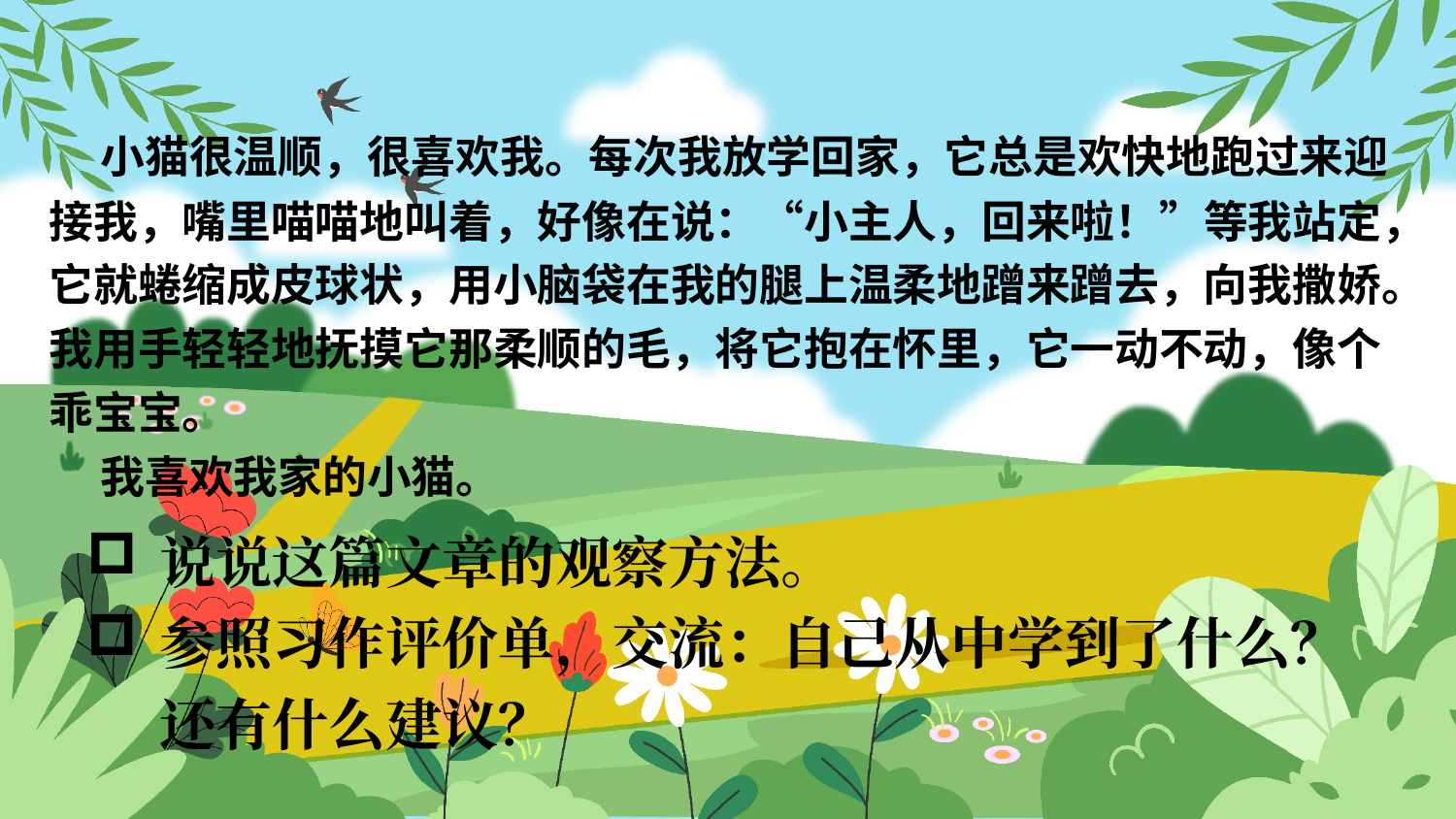

小猫很温顺，很喜欢我。每次我放学回家，它总是欢快地跑过来迎接我，嘴里喵喵地叫着，好像在说：“小主人，回来啦！”等我站定，它就蜷缩成皮球状，用小脑袋在我的腿上温柔地蹭来蹭去，向我撒娇。我用手轻轻地抚摸它那柔顺的毛，将它抱在怀里，它一动不动，像个乖宝宝。
    我喜欢我家的小猫。
说说这篇文章的观察方法。
参照习作评价单，交流：自己从中学到了什么？还有什么建议？